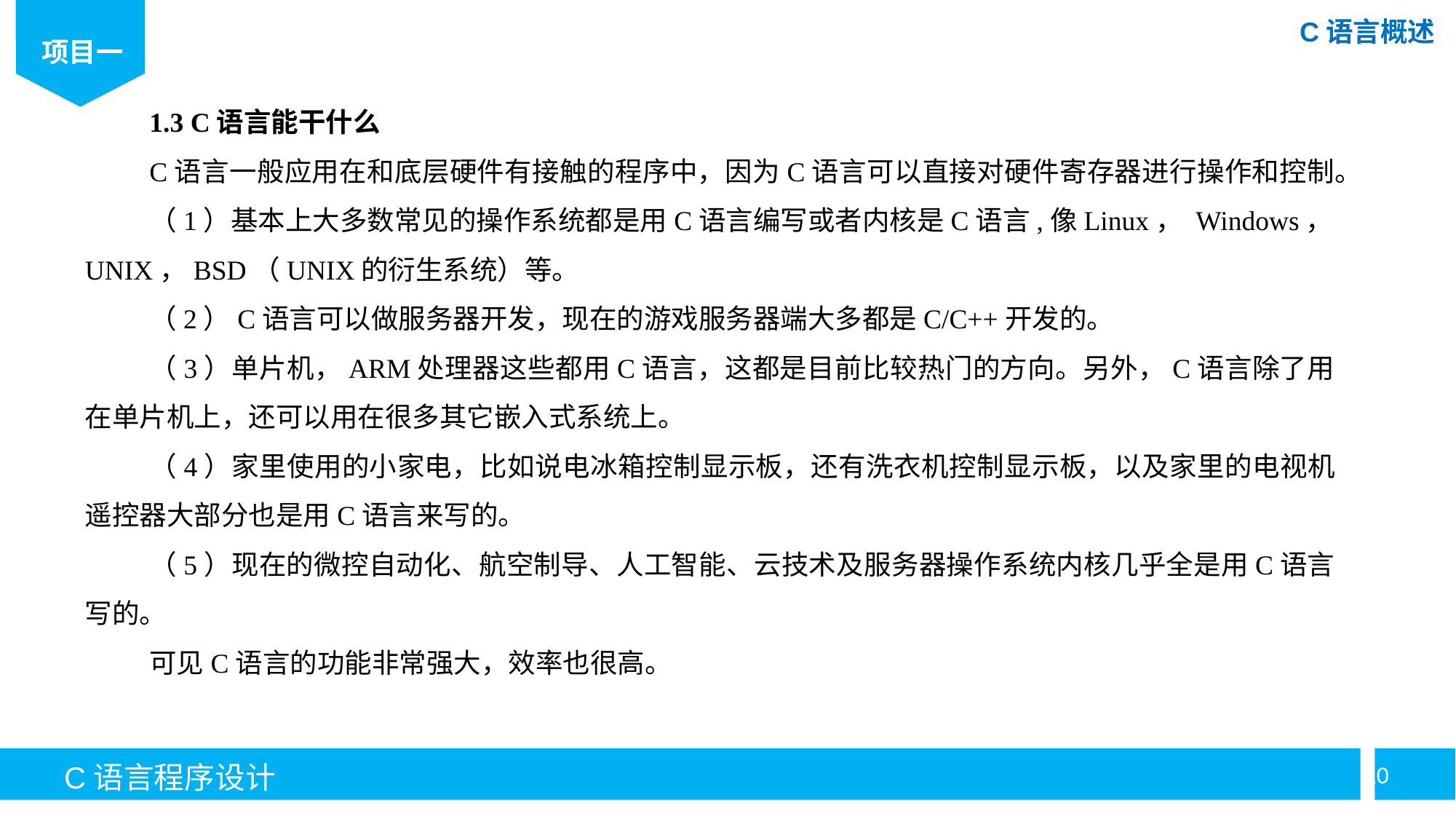

1.3 C语言能干什么
C语言一般应用在和底层硬件有接触的程序中，因为C语言可以直接对硬件寄存器进行操作和控制。
（1）基本上大多数常见的操作系统都是用C语言编写或者内核是C语言,像Linux， Windows，UNIX，BSD（UNIX的衍生系统）等。
（2）C语言可以做服务器开发，现在的游戏服务器端大多都是C/C++开发的。
（3）单片机，ARM处理器这些都用C语言，这都是目前比较热门的方向。另外，C语言除了用在单片机上，还可以用在很多其它嵌入式系统上。
（4）家里使用的小家电，比如说电冰箱控制显示板，还有洗衣机控制显示板，以及家里的电视机遥控器大部分也是用C语言来写的。
（5）现在的微控自动化、航空制导、人工智能、云技术及服务器操作系统内核几乎全是用C语言写的。
可见C语言的功能非常强大，效率也很高。